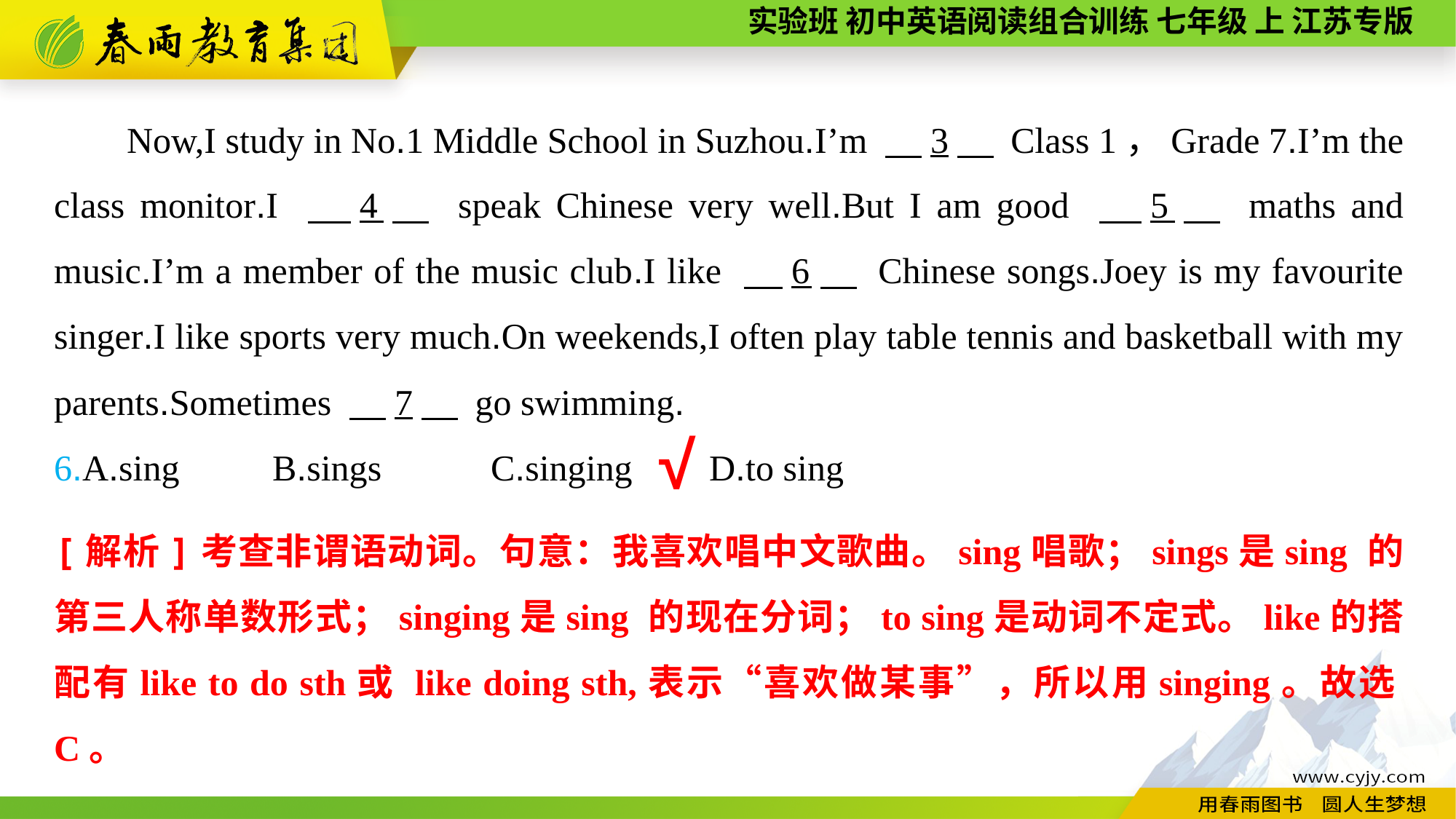

Now,I study in No.1 Middle School in Suzhou.I’m 　3　 Class 1，Grade 7.I’m the class monitor.I 　4　 speak Chinese very well.But I am good 　5　 maths and music.I’m a member of the music club.I like 　6　 Chinese songs.Joey is my favourite singer.I like sports very much.On weekends,I often play table tennis and basketball with my parents.Sometimes 　7　 go swimming.
6.A.sing	B.sings	C.singing	D.to sing
√
[解析]考查非谓语动词。句意：我喜欢唱中文歌曲。sing唱歌；sings是sing 的第三人称单数形式；singing是sing 的现在分词；to sing是动词不定式。like的搭配有like to do sth或 like doing sth,表示“喜欢做某事”，所以用singing。故选C。